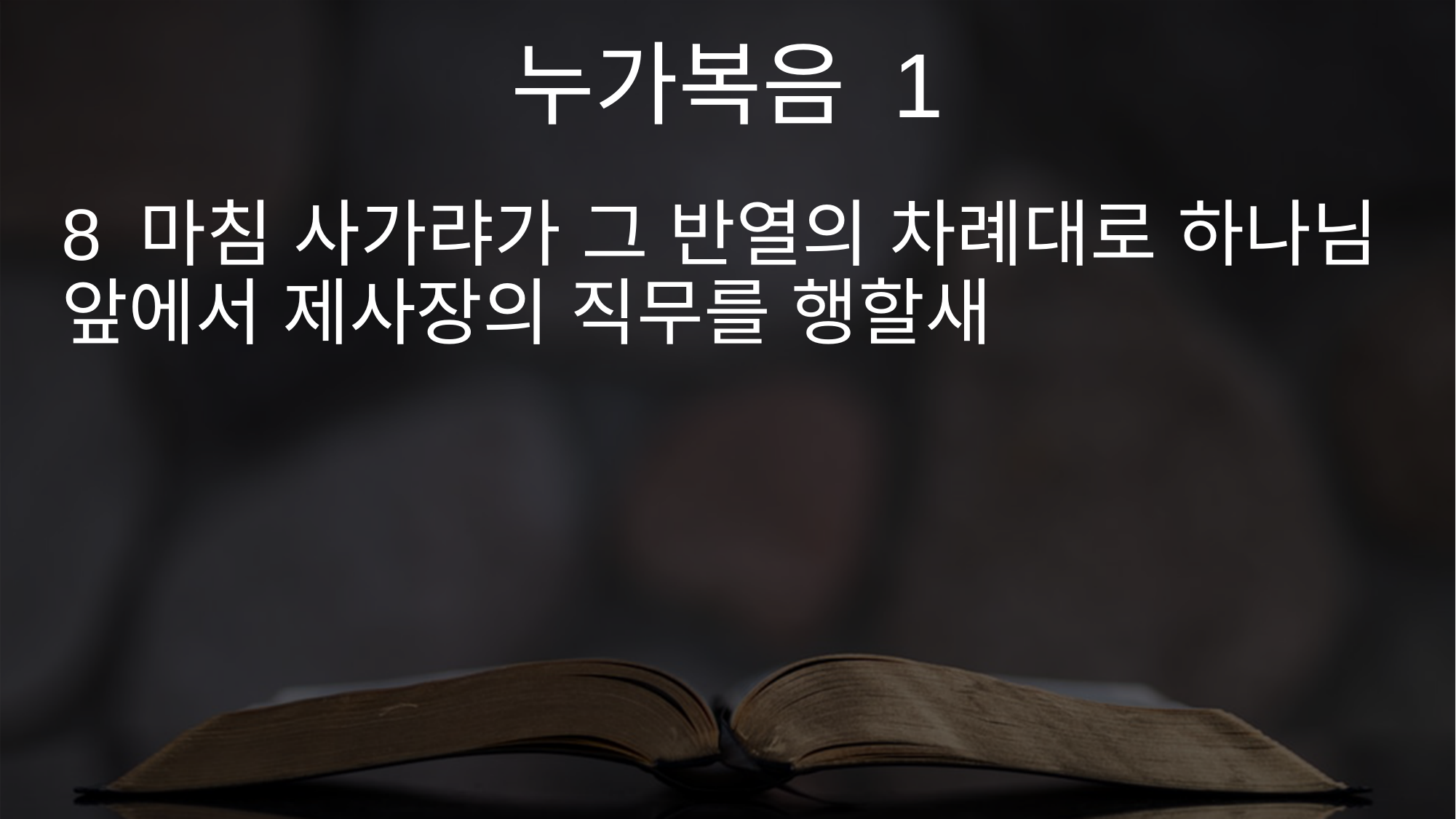

누가복음 1
8 마침 사가랴가 그 반열의 차례대로 하나님 앞에서 제사장의 직무를 행할새